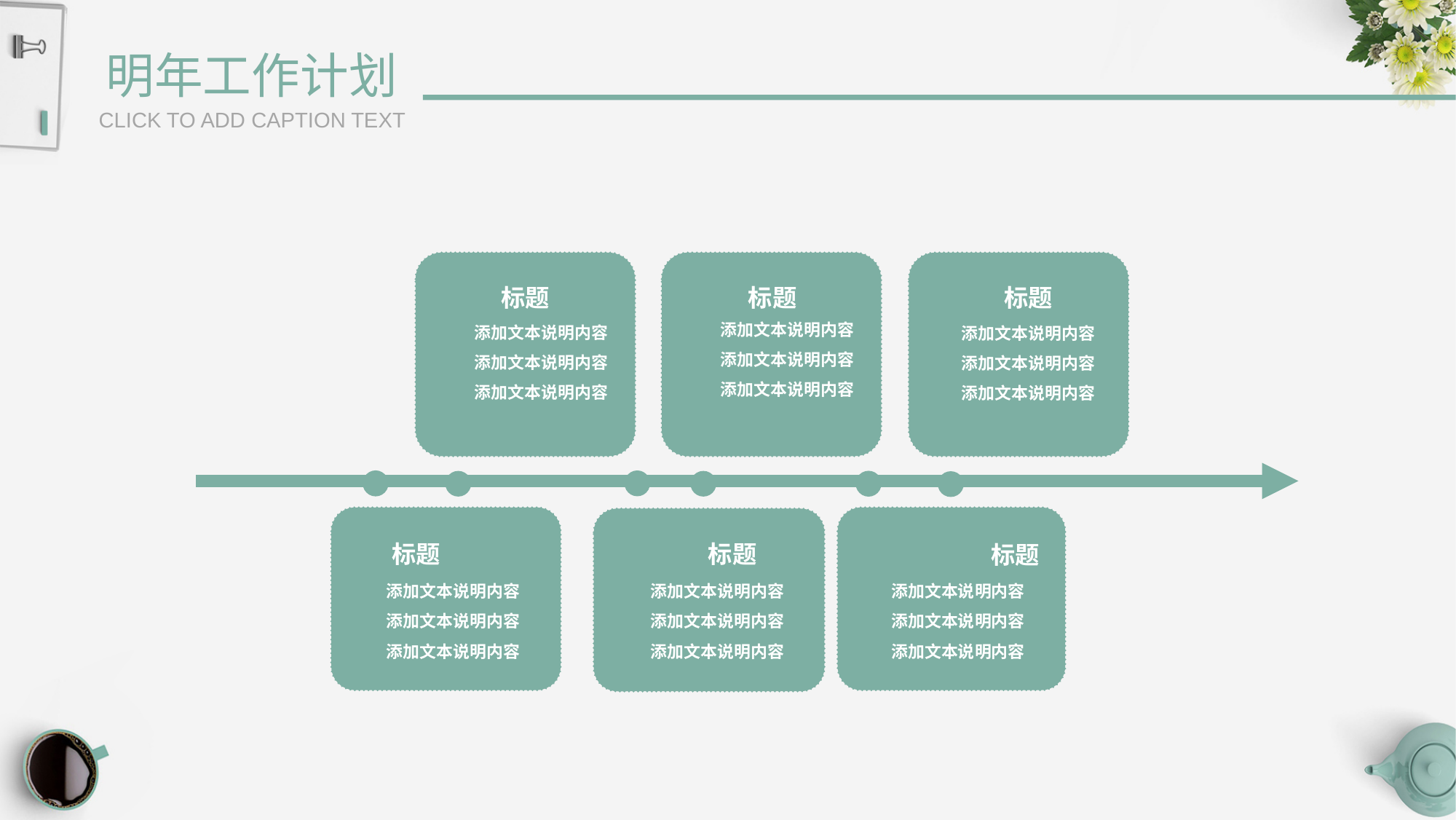

明年工作计划

CLICK TO ADD CAPTION TEXT

标题
标题
标题
添加文本说明内容
添加文本说明内容
添加文本说明内容
添加文本说明内容
添加文本说明内容
添加文本说明内容
添加文本说明内容
添加文本说明内容
添加文本说明内容

标题
标题
标题
添加文本说明内容
添加文本说明内容
添加文本说明内容
添加文本说明内容
添加文本说明内容
添加文本说明内容
添加文本说明内容
添加文本说明内容
添加文本说明内容